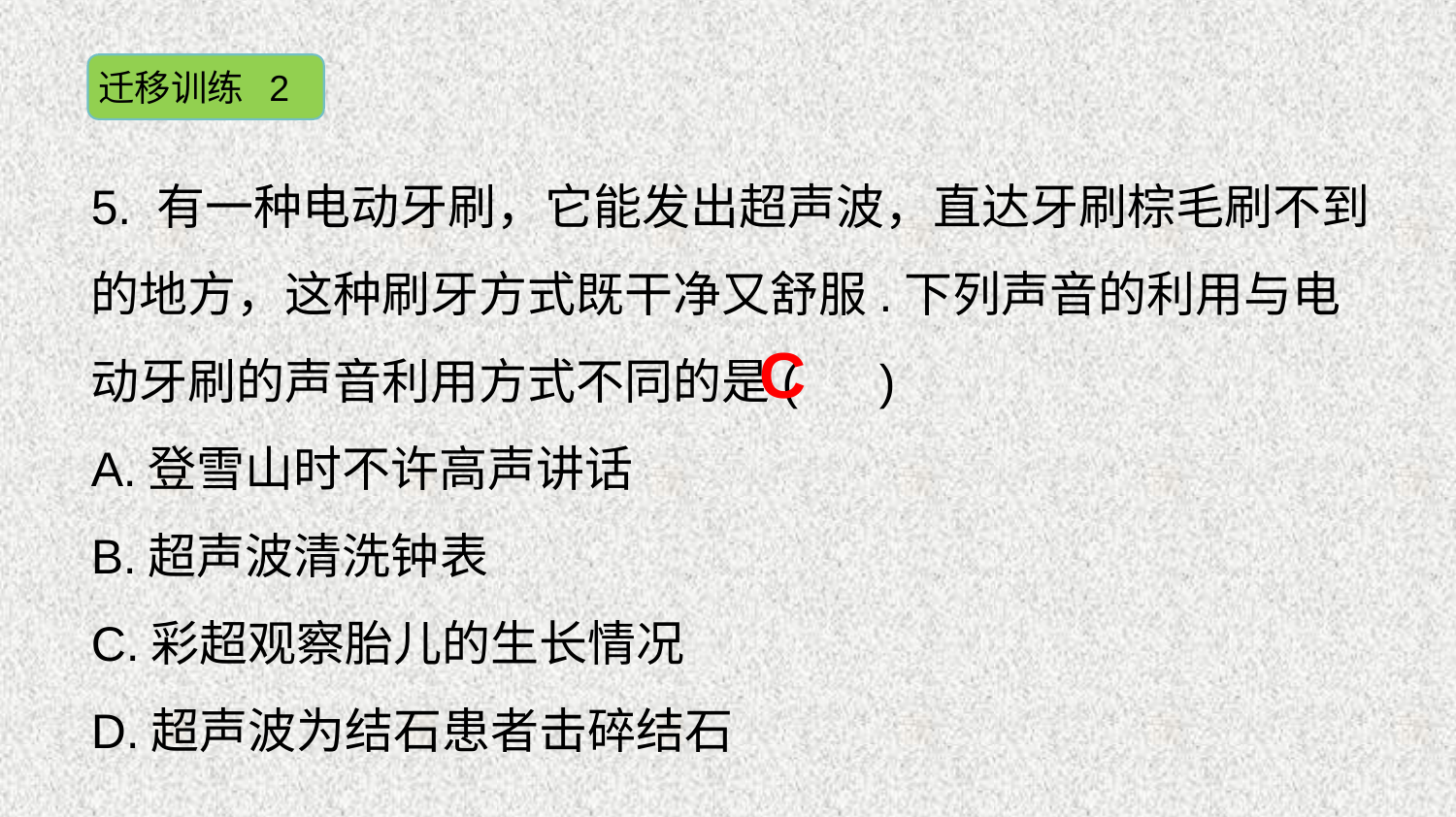

迁移训练  2
5. 有一种电动牙刷，它能发出超声波，直达牙刷棕毛刷不到的地方，这种刷牙方式既干净又舒服.下列声音的利用与电动牙刷的声音利用方式不同的是(      )
A.登雪山时不许高声讲话
B.超声波清洗钟表
C.彩超观察胎儿的生长情况
D.超声波为结石患者击碎结石
C